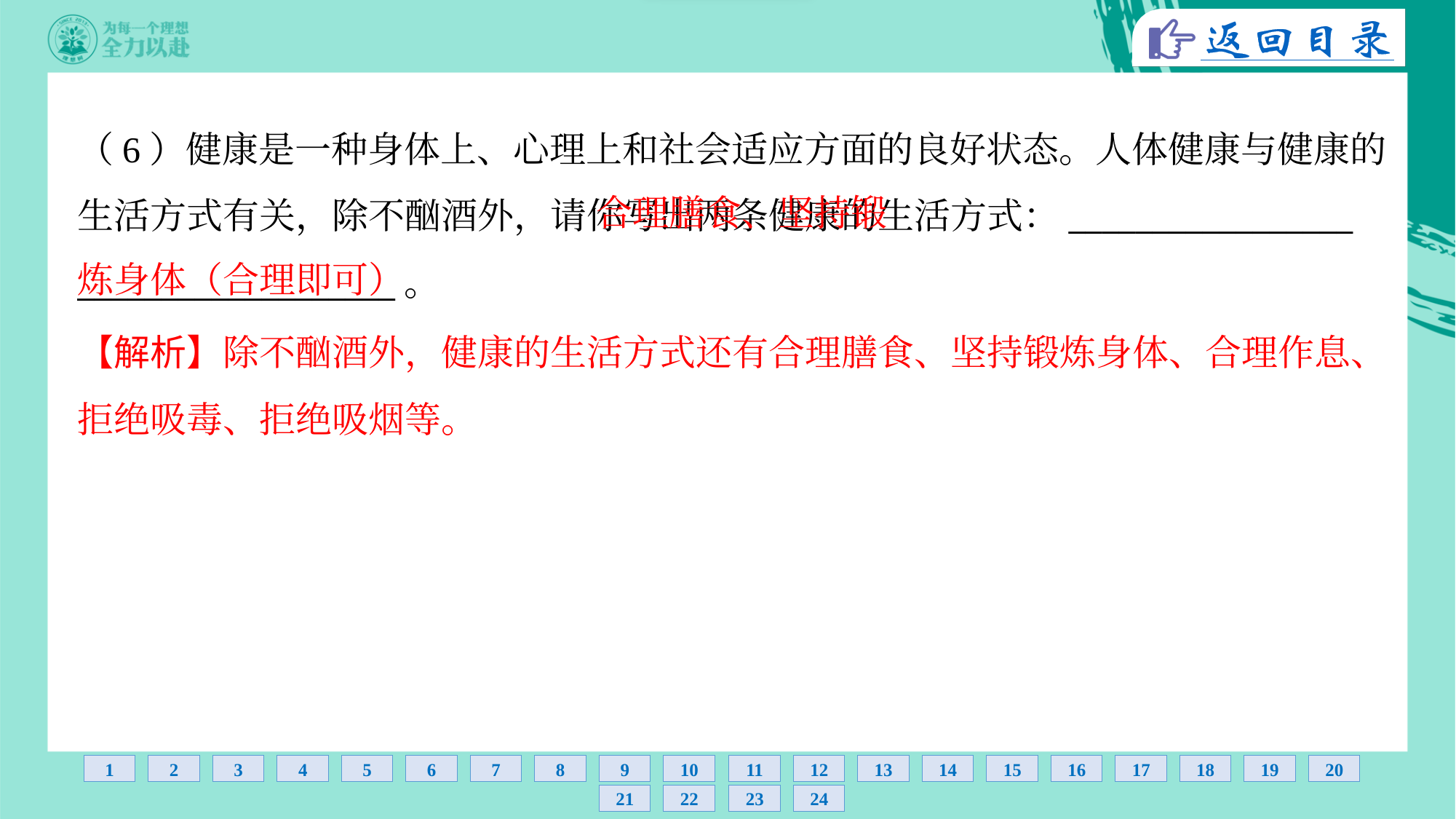

（6）健康是一种身体上、心理上和社会适应方面的良好状态。人体健康与健康的
生活方式有关，除不酗酒外，请你写出两条健康的生活方式：_________________
___________________。
                                                       合理膳食、坚持锻
炼身体（合理即可）
【解析】除不酗酒外，健康的生活方式还有合理膳食、坚持锻炼身体、合理作息、
拒绝吸毒、拒绝吸烟等。